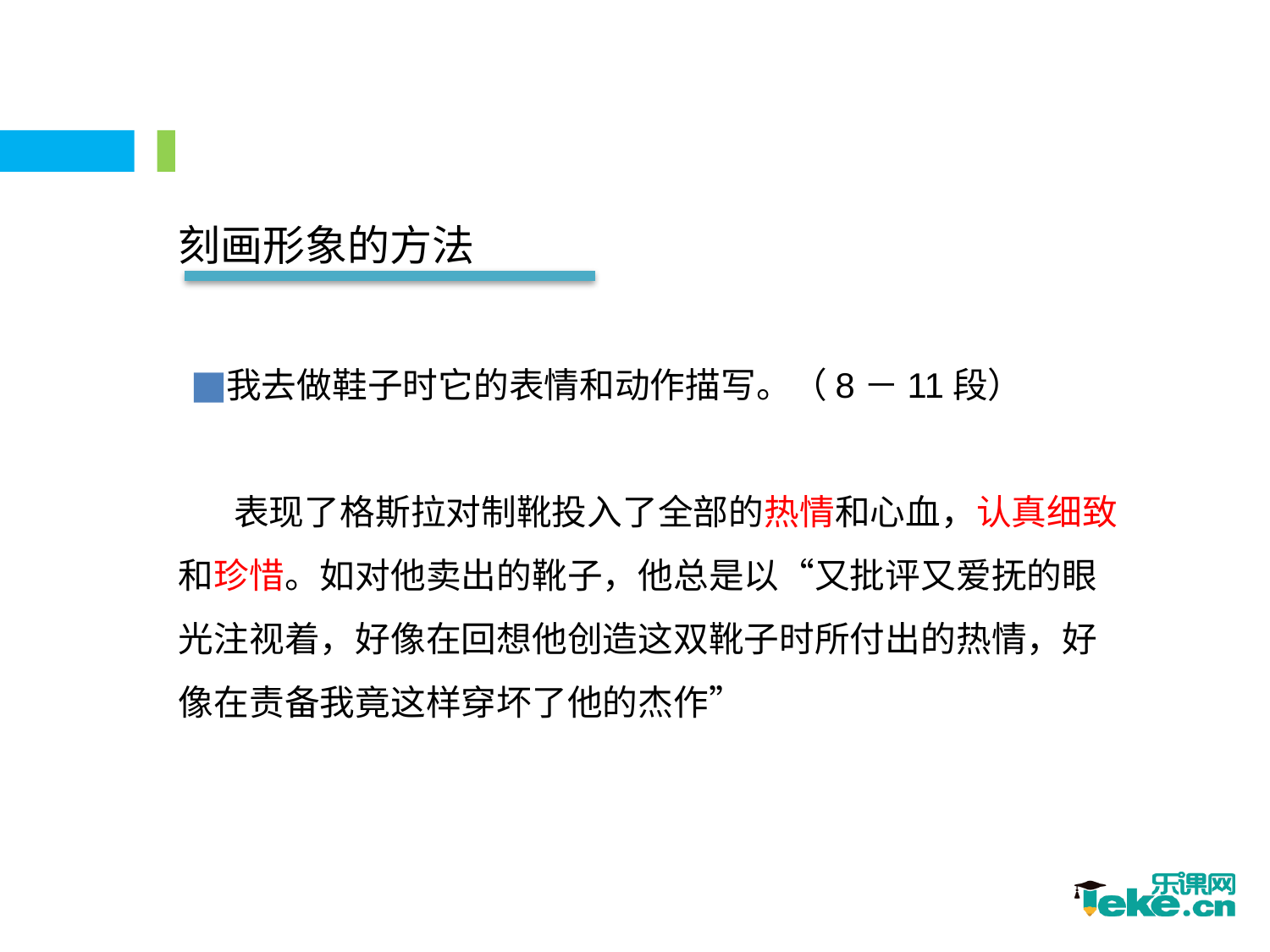

刻画形象的方法

     我去做鞋子时它的表情和动作描写。（8－11段）

      表现了格斯拉对制靴投入了全部的热情和心血，认真细致和珍惜。如对他卖出的靴子，他总是以“又批评又爱抚的眼光注视着，好像在回想他创造这双靴子时所付出的热情，好像在责备我竟这样穿坏了他的杰作”